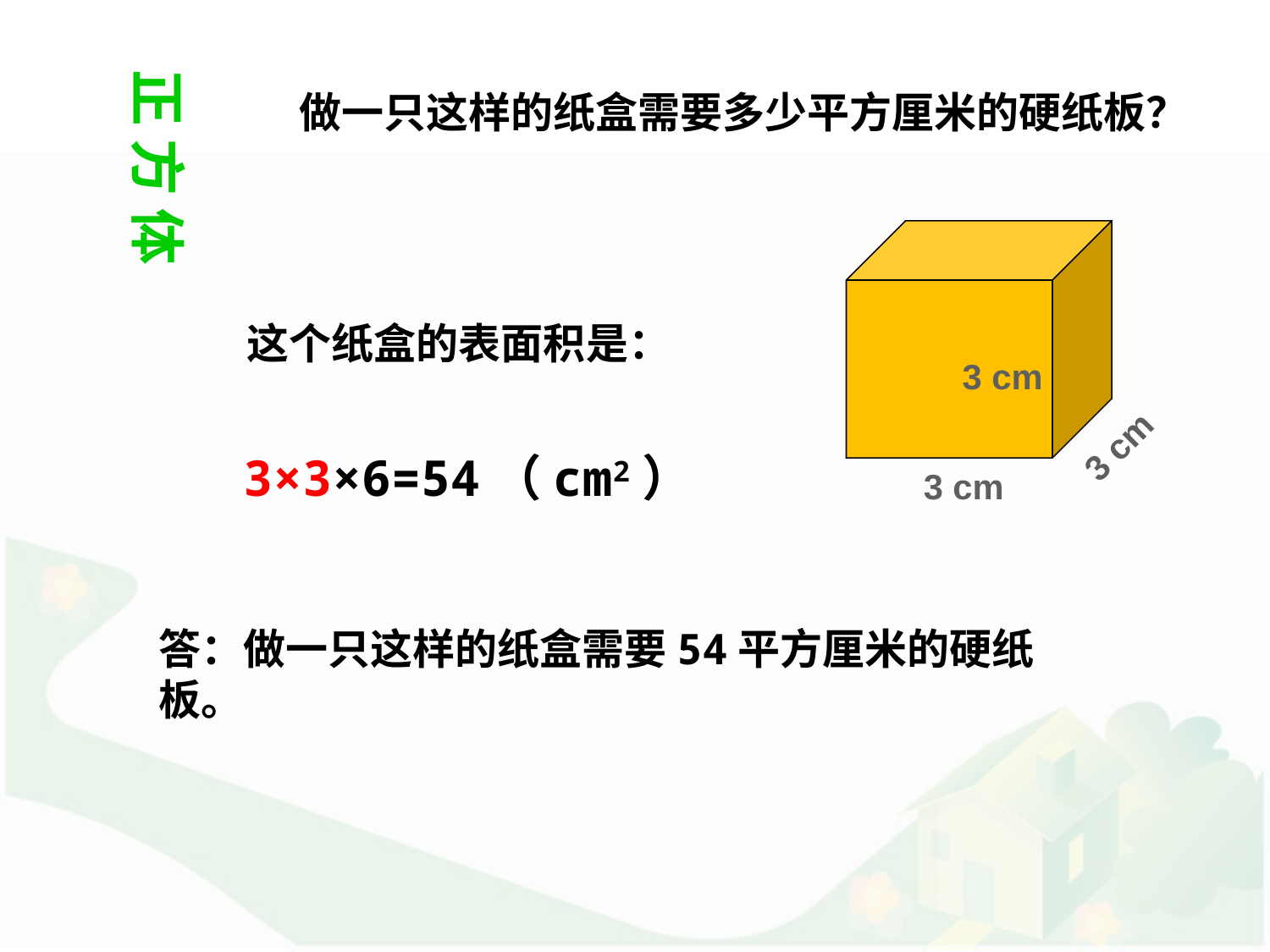

正 方 体
做一只这样的纸盒需要多少平方厘米的硬纸板？

这个纸盒的表面积是：
3 cm
3 cm
3×3×6=54（cm2）
答：做一只这样的纸盒需要54平方厘米的硬纸板。
3 cm